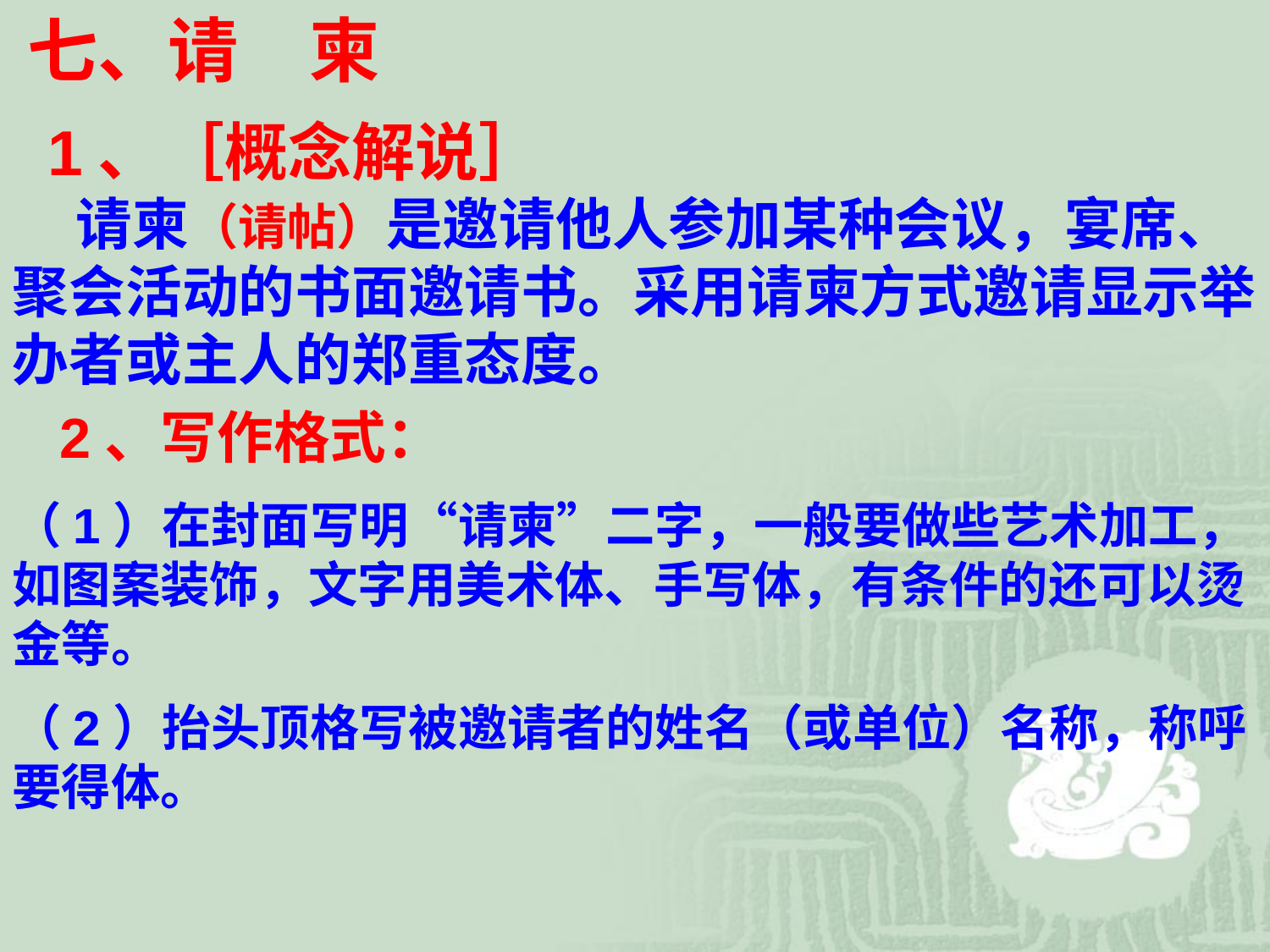

七、请　柬
  1、［概念解说］
　　请柬（请帖）是邀请他人参加某种会议，宴席、聚会活动的书面邀请书。采用请柬方式邀请显示举办者或主人的郑重态度。
   2、写作格式：
（1）在封面写明“请柬”二字，一般要做些艺术加工，如图案装饰，文字用美术体、手写体，有条件的还可以烫金等。
（2）抬头顶格写被邀请者的姓名（或单位）名称，称呼要得体。